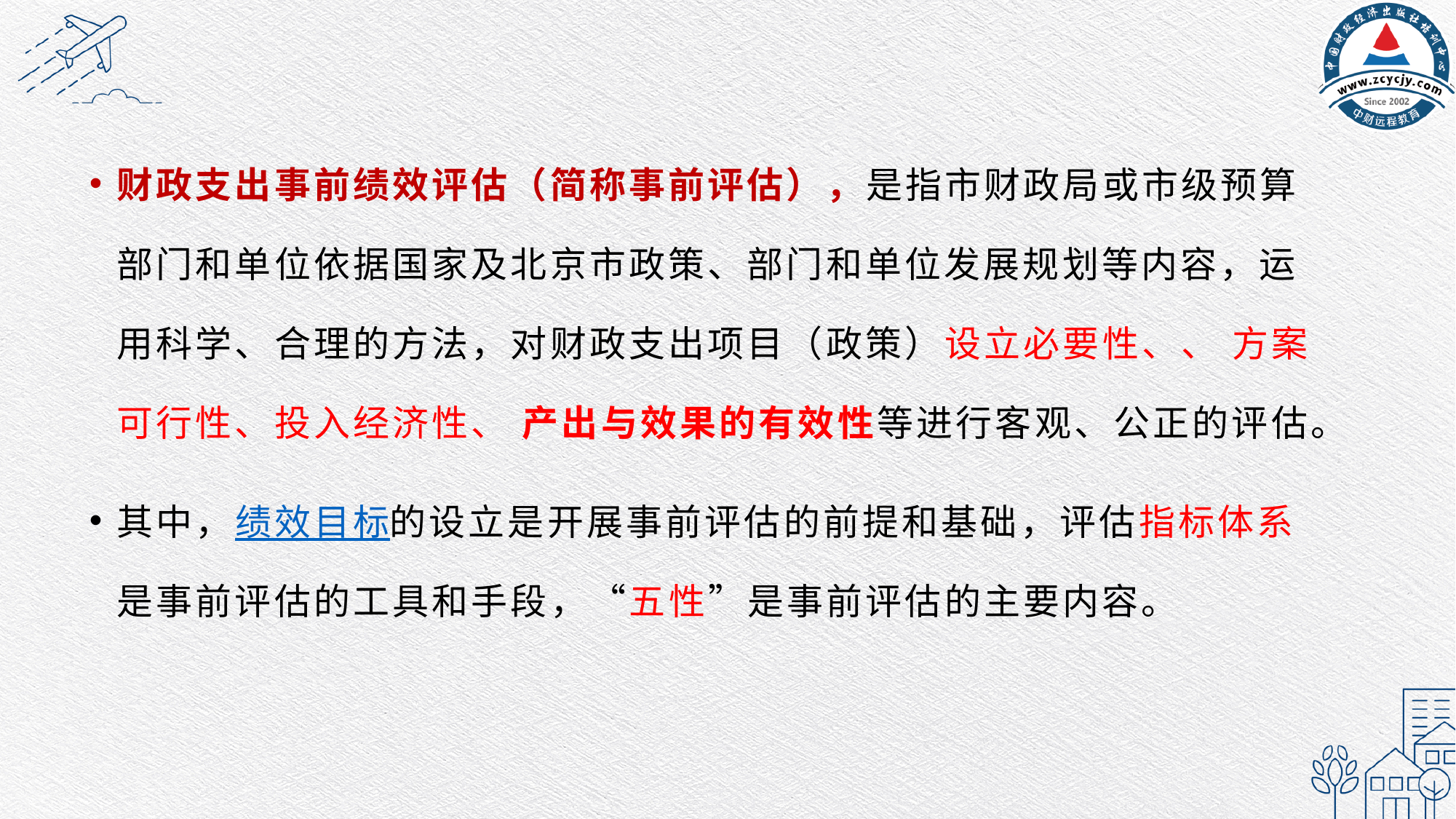

财政支出事前绩效评估（简称事前评估），是指市财政局或市级预算部门和单位依据国家及北京市政策、部门和单位发展规划等内容，运用科学、合理的方法，对财政支出项目（政策）设立必要性、、 方案可行性、投入经济性、 产出与效果的有效性等进行客观、公正的评估。
其中，绩效目标的设立是开展事前评估的前提和基础，评估指标体系是事前评估的工具和手段，“五性”是事前评估的主要内容。